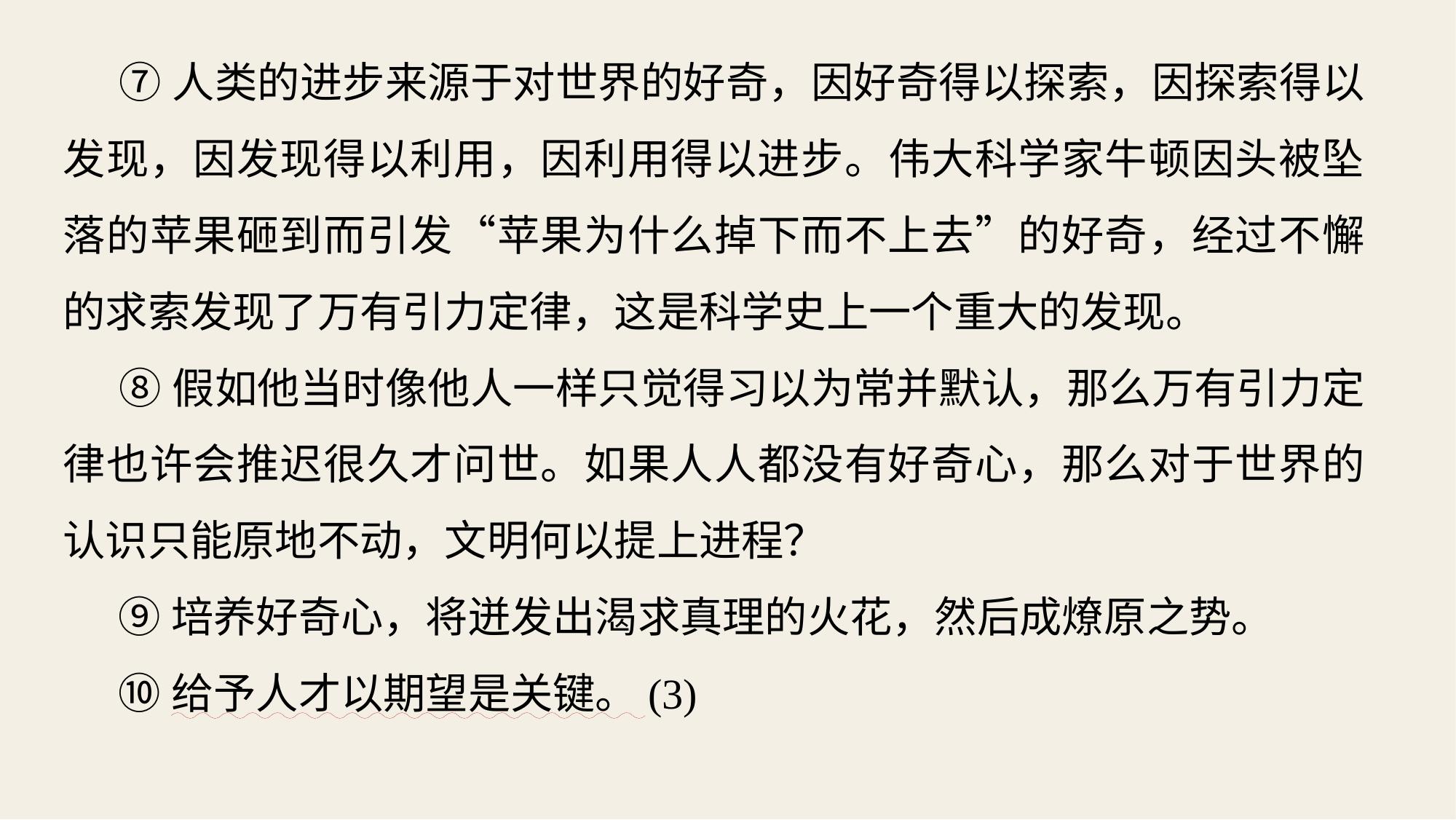

⑦人类的进步来源于对世界的好奇，因好奇得以探索，因探索得以发现，因发现得以利用，因利用得以进步。伟大科学家牛顿因头被坠落的苹果砸到而引发“苹果为什么掉下而不上去”的好奇，经过不懈的求索发现了万有引力定律，这是科学史上一个重大的发现。
  ⑧假如他当时像他人一样只觉得习以为常并默认，那么万有引力定律也许会推迟很久才问世。如果人人都没有好奇心，那么对于世界的认识只能原地不动，文明何以提上进程？
  ⑨培养好奇心，将迸发出渴求真理的火花，然后成燎原之势。
  ⑩给予人才以期望是关键。(3)